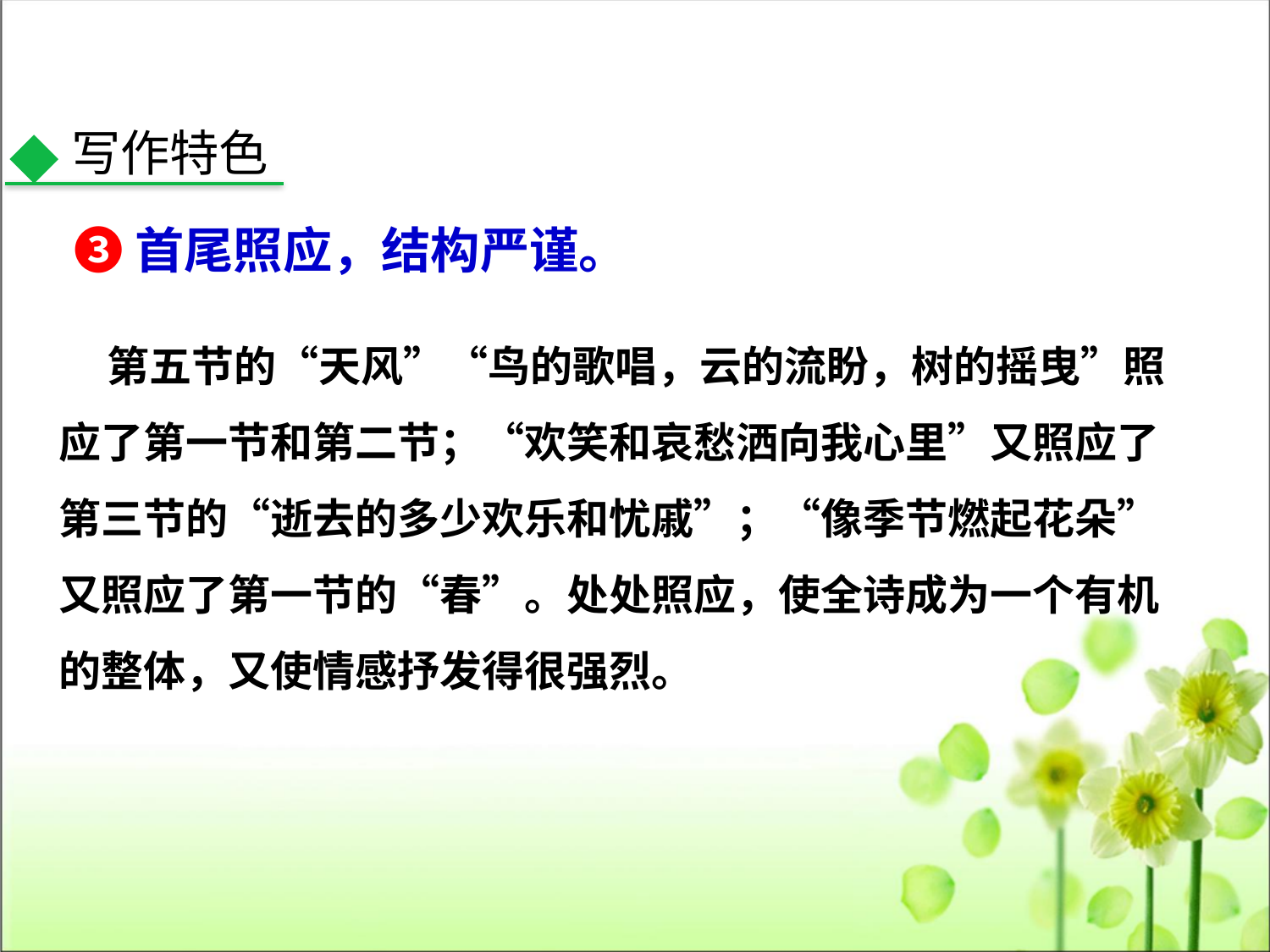

写作特色

❸首尾照应，结构严谨。
    第五节的“天风”“鸟的歌唱，云的流盼，树的摇曳”照应了第一节和第二节；“欢笑和哀愁洒向我心里”又照应了第三节的“逝去的多少欢乐和忧戚”；“像季节燃起花朵”又照应了第一节的“春”。处处照应，使全诗成为一个有机的整体，又使情感抒发得很强烈。